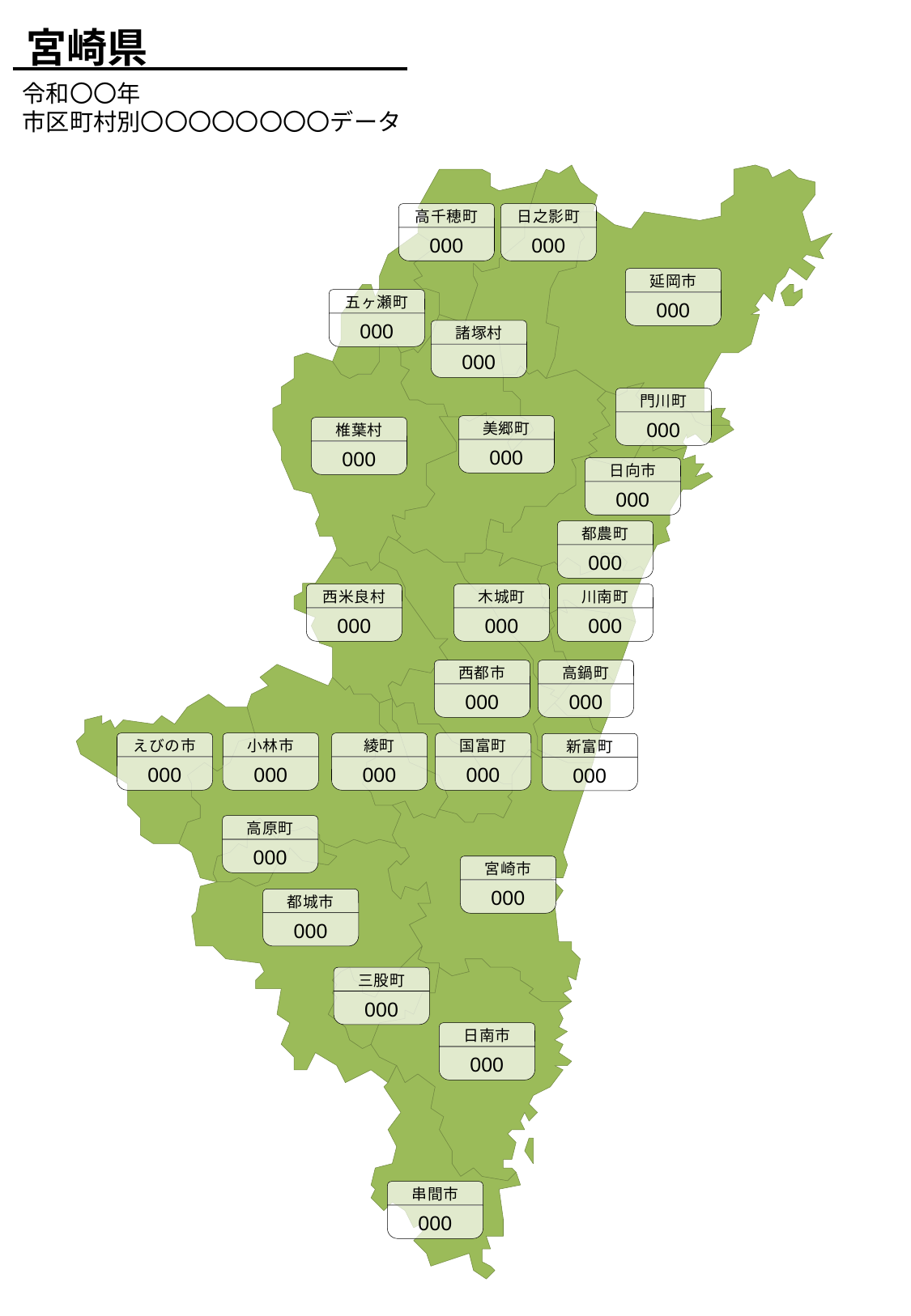

宮崎県
令和〇〇年
市区町村別〇〇〇〇〇〇〇〇データ

高千穂町
000
日之影町
000
延岡市
000
五ヶ瀬町
000
諸塚村
000
門川町
000
美郷町
000
椎葉村
000
日向市
000
都農町
000
西米良村
000
木城町
000
川南町
000
西都市
000
高鍋町
000
えびの市
000
小林市
000
綾町
000
国富町
000
新富町
000
高原町
000
宮崎市
000
都城市
000
三股町
000
日南市
000
串間市
000